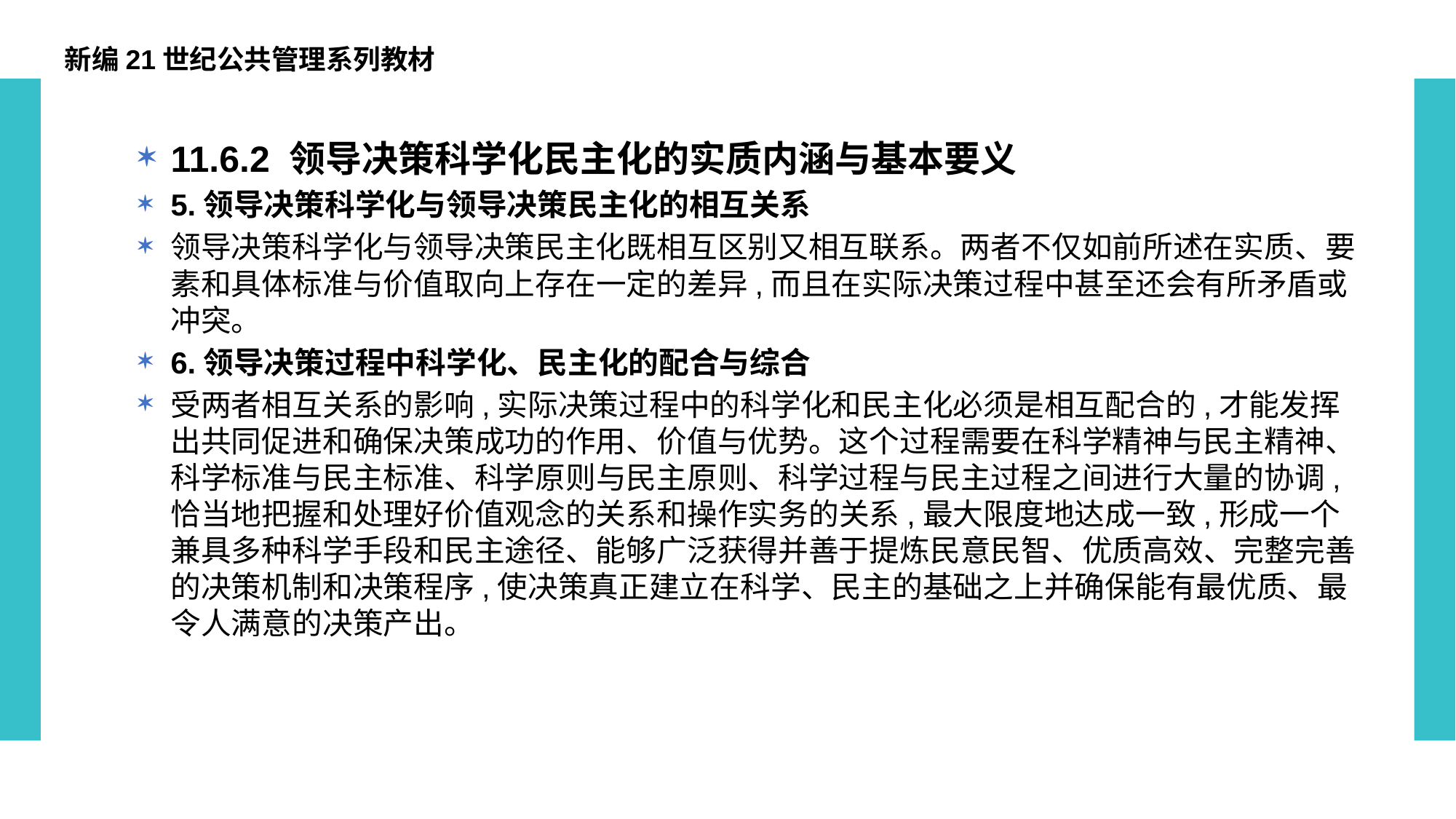

新编21世纪公共管理系列教材
11.6.2 领导决策科学化民主化的实质内涵与基本要义
5.领导决策科学化与领导决策民主化的相互关系
领导决策科学化与领导决策民主化既相互区别又相互联系。两者不仅如前所述在实质、要素和具体标准与价值取向上存在一定的差异,而且在实际决策过程中甚至还会有所矛盾或冲突。
6.领导决策过程中科学化、民主化的配合与综合
受两者相互关系的影响,实际决策过程中的科学化和民主化必须是相互配合的,才能发挥出共同促进和确保决策成功的作用、价值与优势。这个过程需要在科学精神与民主精神、科学标准与民主标准、科学原则与民主原则、科学过程与民主过程之间进行大量的协调,恰当地把握和处理好价值观念的关系和操作实务的关系,最大限度地达成一致,形成一个兼具多种科学手段和民主途径、能够广泛获得并善于提炼民意民智、优质高效、完整完善的决策机制和决策程序,使决策真正建立在科学、民主的基础之上并确保能有最优质、最令人满意的决策产出。